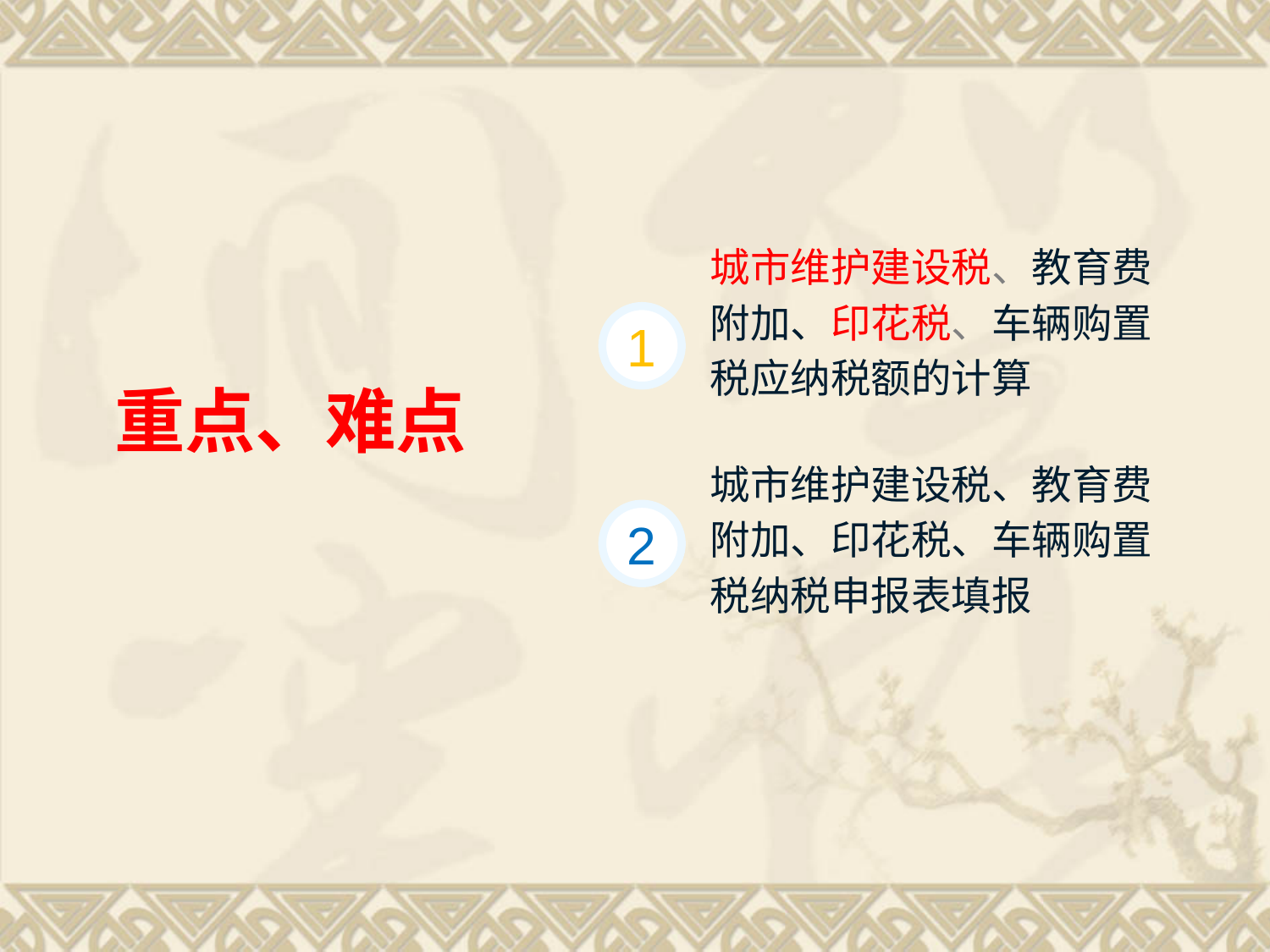

城市维护建设税、教育费附加、印花税、车辆购置税应纳税额的计算

1
重点、难点
城市维护建设税、教育费附加、印花税、车辆购置税纳税申报表填报

2